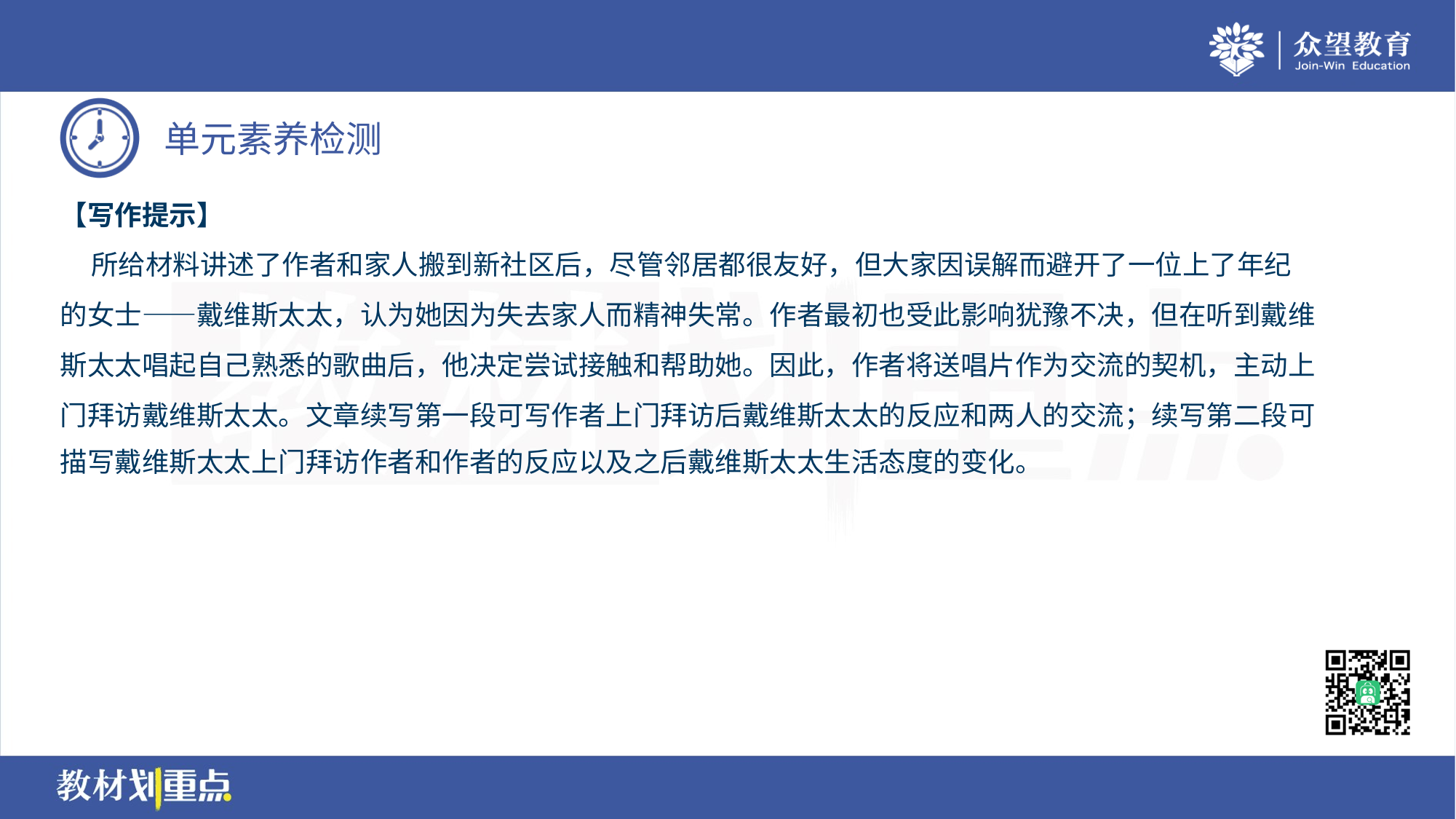

【写作提示】
    所给材料讲述了作者和家人搬到新社区后，尽管邻居都很友好，但大家因误解而避开了一位上了年纪
的女士——戴维斯太太，认为她因为失去家人而精神失常。作者最初也受此影响犹豫不决，但在听到戴维
斯太太唱起自己熟悉的歌曲后，他决定尝试接触和帮助她。因此，作者将送唱片作为交流的契机，主动上
门拜访戴维斯太太。文章续写第一段可写作者上门拜访后戴维斯太太的反应和两人的交流；续写第二段可
描写戴维斯太太上门拜访作者和作者的反应以及之后戴维斯太太生活态度的变化。